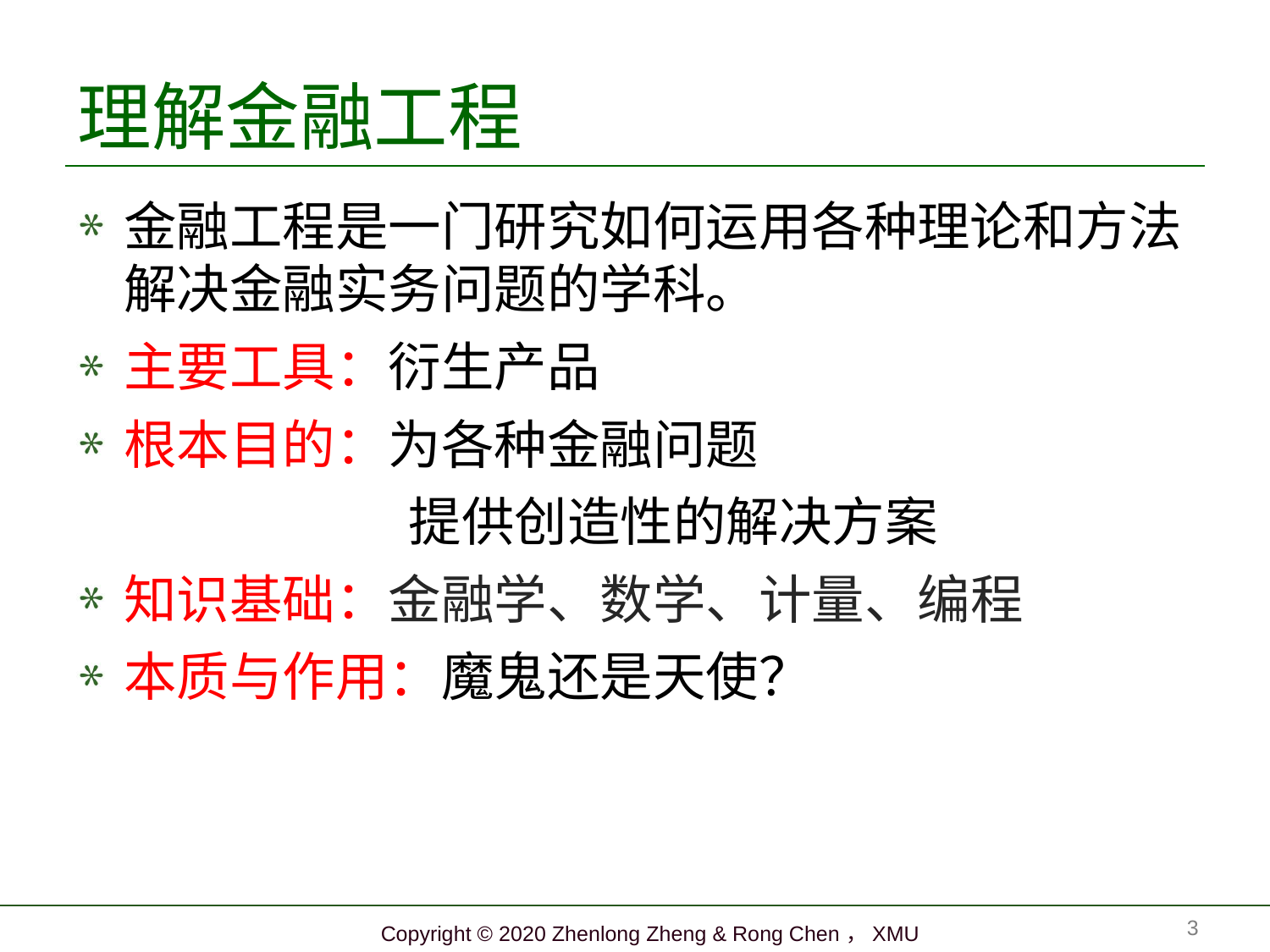

# 理解金融工程
金融工程是一门研究如何运用各种理论和方法解决金融实务问题的学科。
主要工具：衍生产品
根本目的：为各种金融问题
                           提供创造性的解决方案
知识基础：金融学、数学、计量、编程
本质与作用：魔鬼还是天使？
3